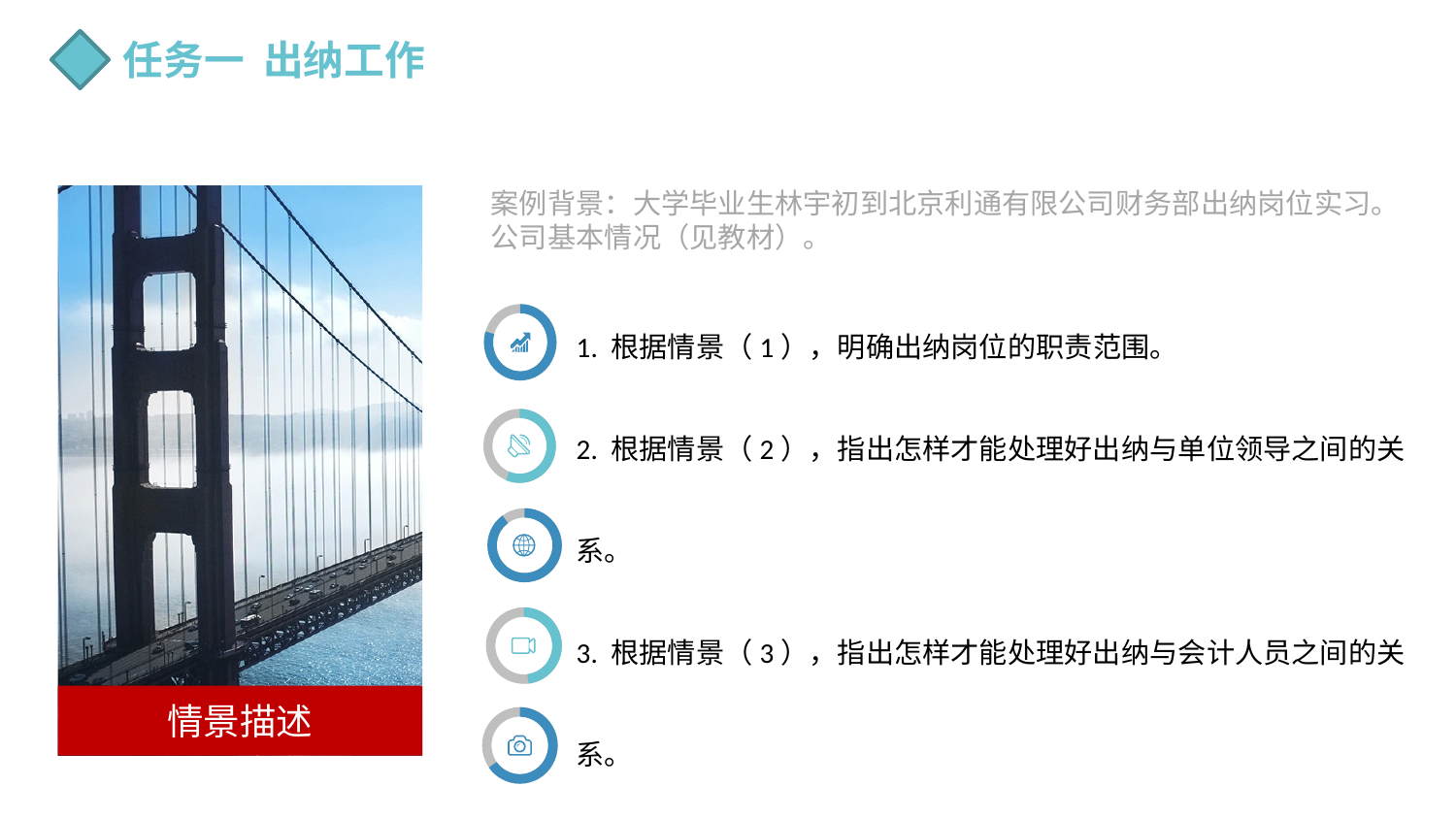

任务一  出纳工作

案例背景：大学毕业生林宇初到北京利通有限公司财务部出纳岗位实习。
公司基本情况（见教材）。

情景描述
1. 根据情景（1），明确出纳岗位的职责范围。
2. 根据情景（2），指出怎样才能处理好出纳与单位领导之间的关系。
3. 根据情景（3），指出怎样才能处理好出纳与会计人员之间的关系。
4. 根据情景（4），指出出纳员代开发票的弊端。
5. 根据情景（5），指出如何从工作细节上管好和用好货币资金。